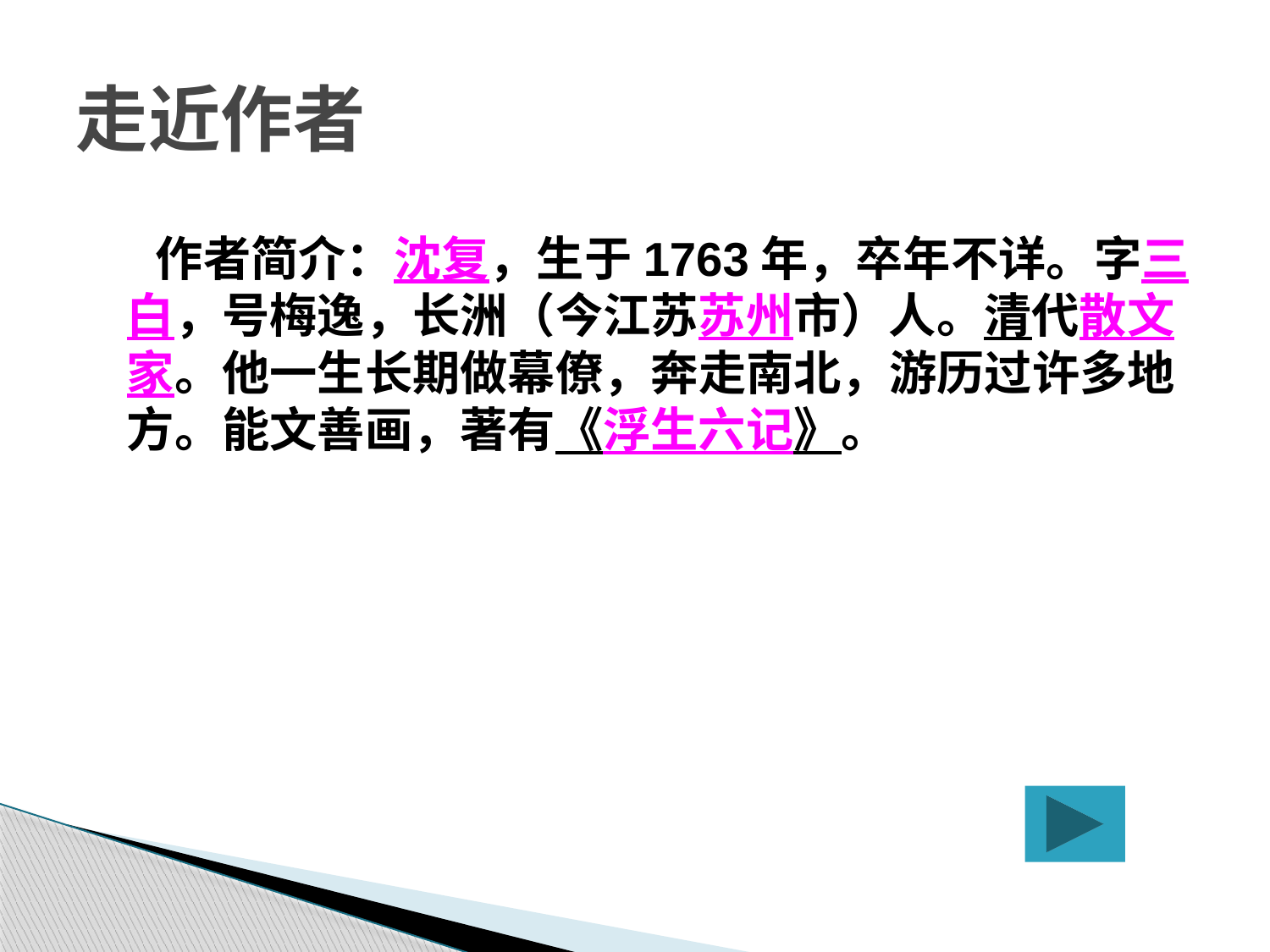

# 走近作者
     作者简介：沈复，生于1763年，卒年不详。字三白，号梅逸，长洲（今江苏苏州市）人。清代散文家。他一生长期做幕僚，奔走南北，游历过许多地方。能文善画，著有《浮生六记》。